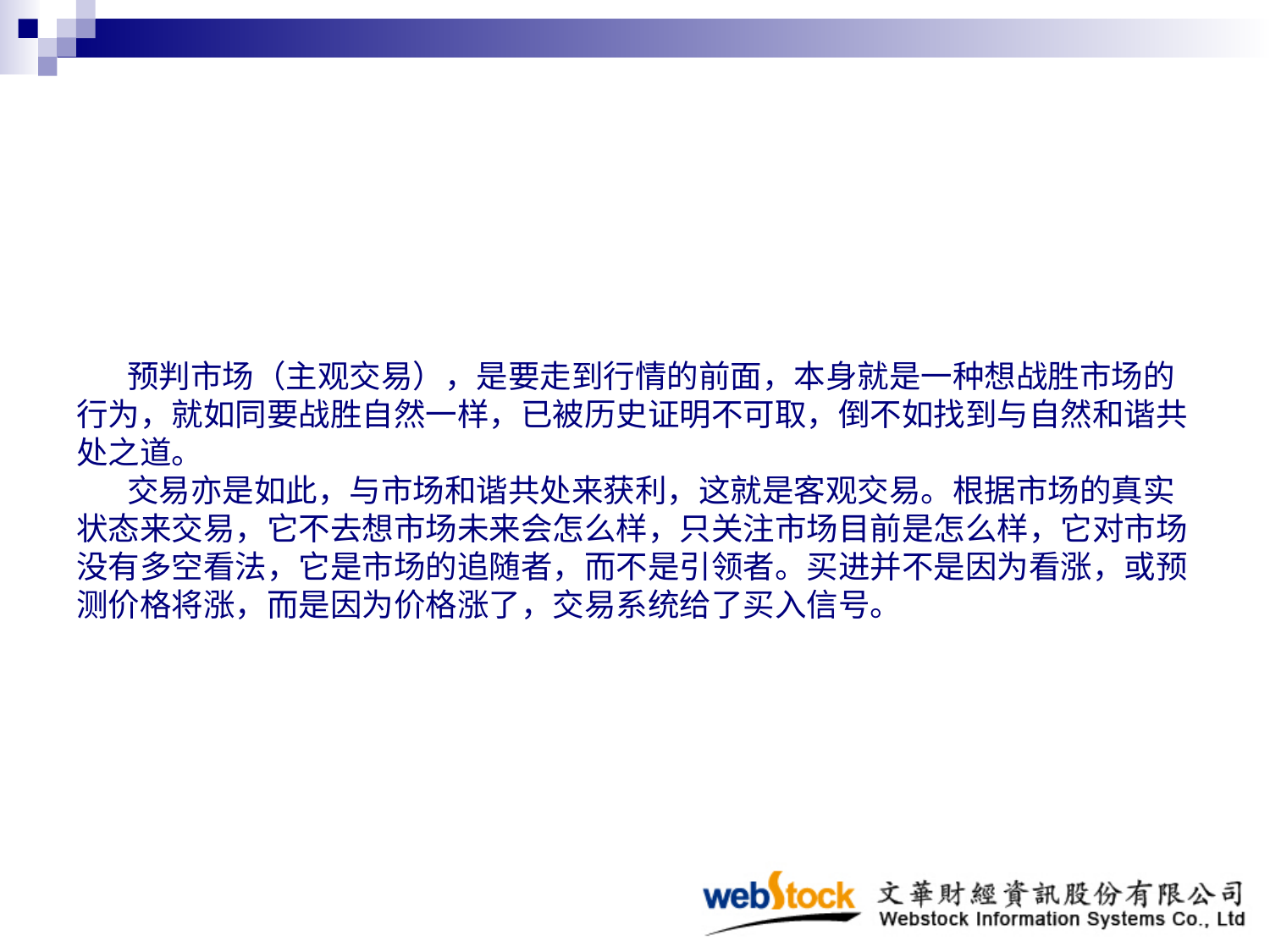

预判市场（主观交易），是要走到行情的前面，本身就是一种想战胜市场的行为，就如同要战胜自然一样，已被历史证明不可取，倒不如找到与自然和谐共处之道。
      交易亦是如此，与市场和谐共处来获利，这就是客观交易。根据市场的真实状态来交易，它不去想市场未来会怎么样，只关注市场目前是怎么样，它对市场没有多空看法，它是市场的追随者，而不是引领者。买进并不是因为看涨，或预测价格将涨，而是因为价格涨了，交易系统给了买入信号。